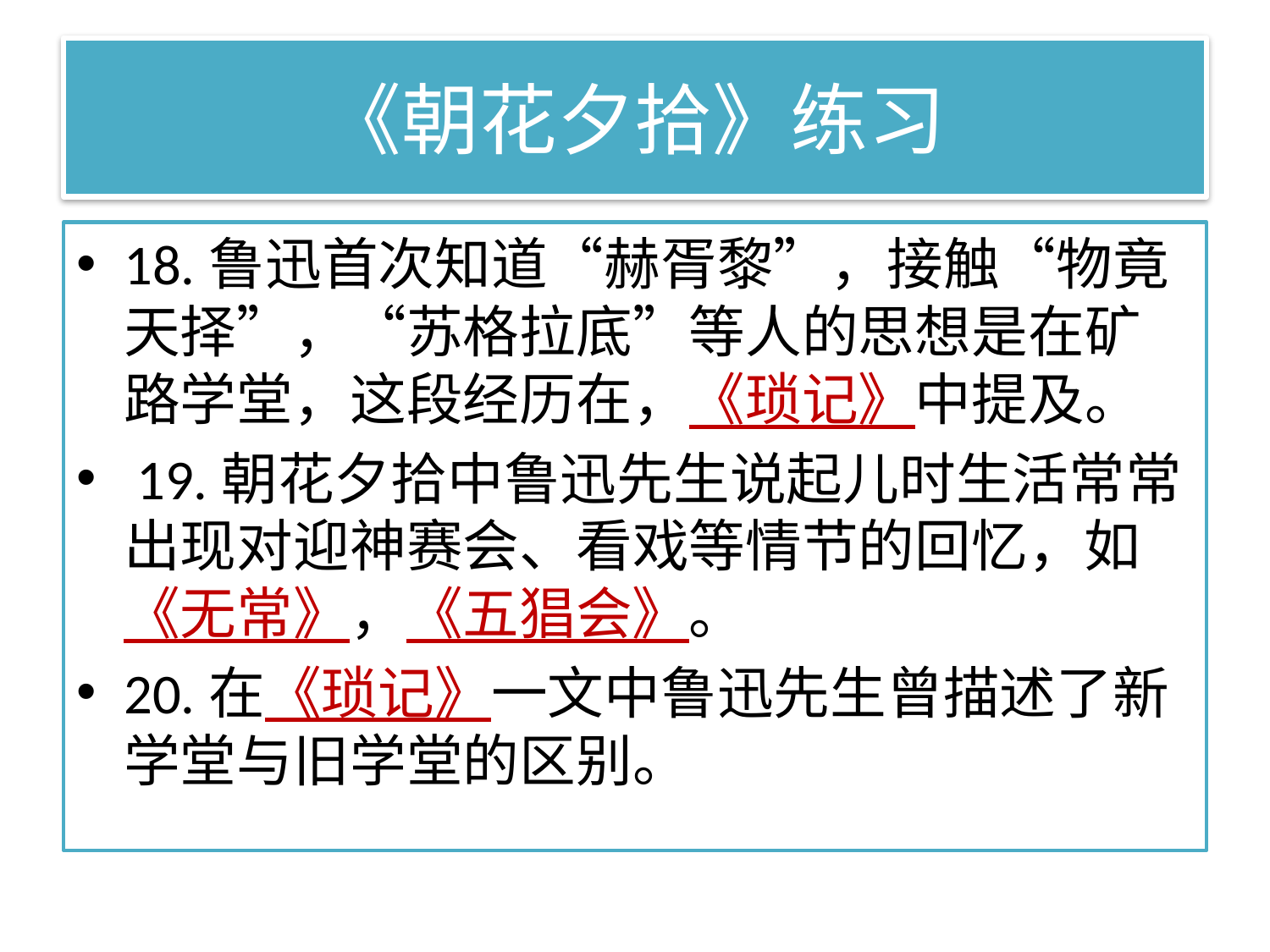

# 《朝花夕拾》练习
18.鲁迅首次知道“赫胥黎”，接触“物竟天择”，“苏格拉底”等人的思想是在矿路学堂，这段经历在，《琐记》中提及。
 19.朝花夕拾中鲁迅先生说起儿时生活常常出现对迎神赛会、看戏等情节的回忆，如《无常》，《五猖会》。
20.在《琐记》一文中鲁迅先生曾描述了新学堂与旧学堂的区别。